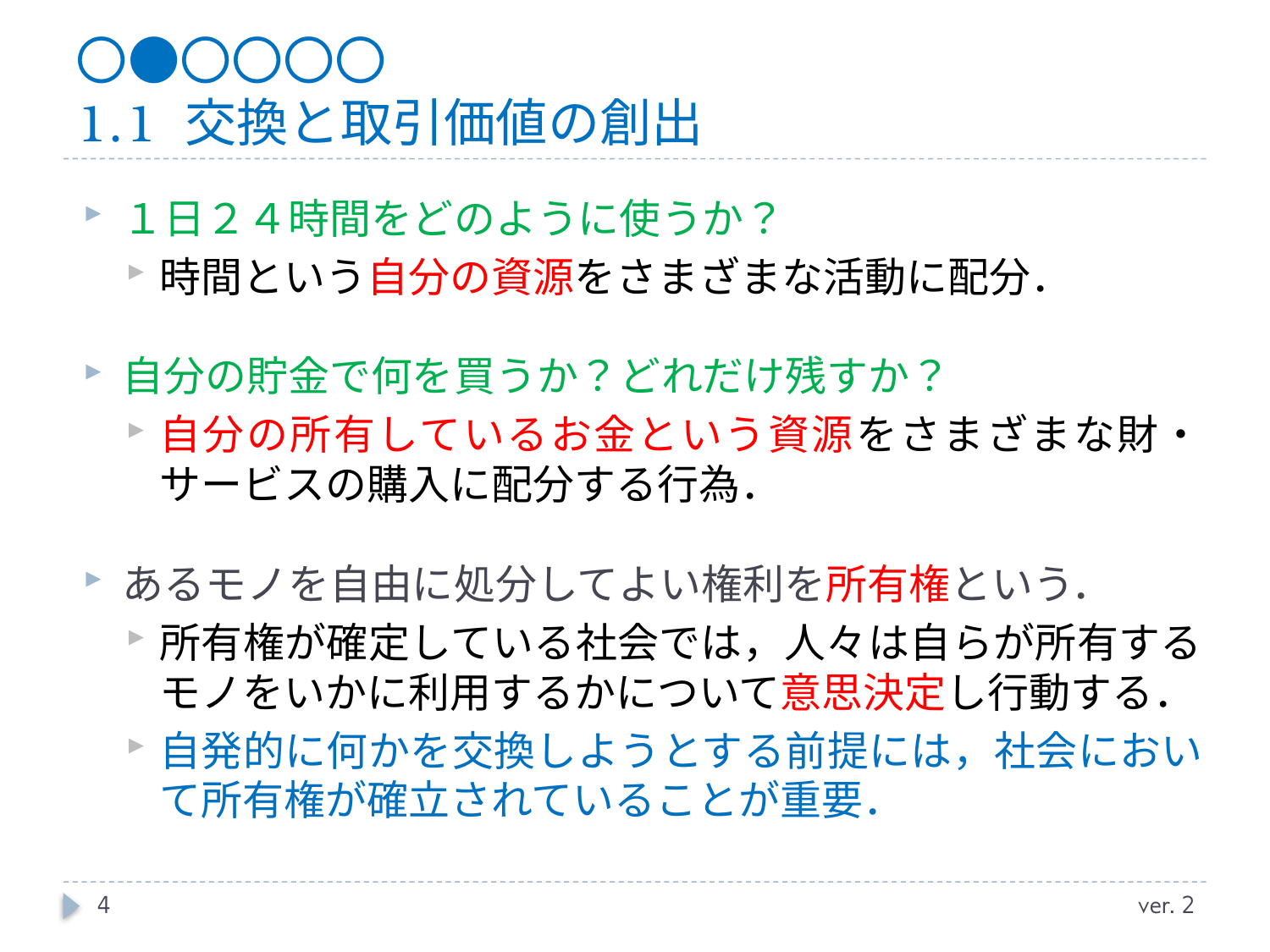

# 〇●〇〇〇〇 1.1 交換と取引価値の創出
１日２４時間をどのように使うか？
時間という自分の資源をさまざまな活動に配分．

自分の貯金で何を買うか？どれだけ残すか？
自分の所有しているお金という資源をさまざまな財・サービスの購入に配分する行為．

あるモノを自由に処分してよい権利を所有権という．
所有権が確定している社会では，人々は自らが所有するモノをいかに利用するかについて意思決定し行動する．
自発的に何かを交換しようとする前提には，社会において所有権が確立されていることが重要．
4
ver. 2